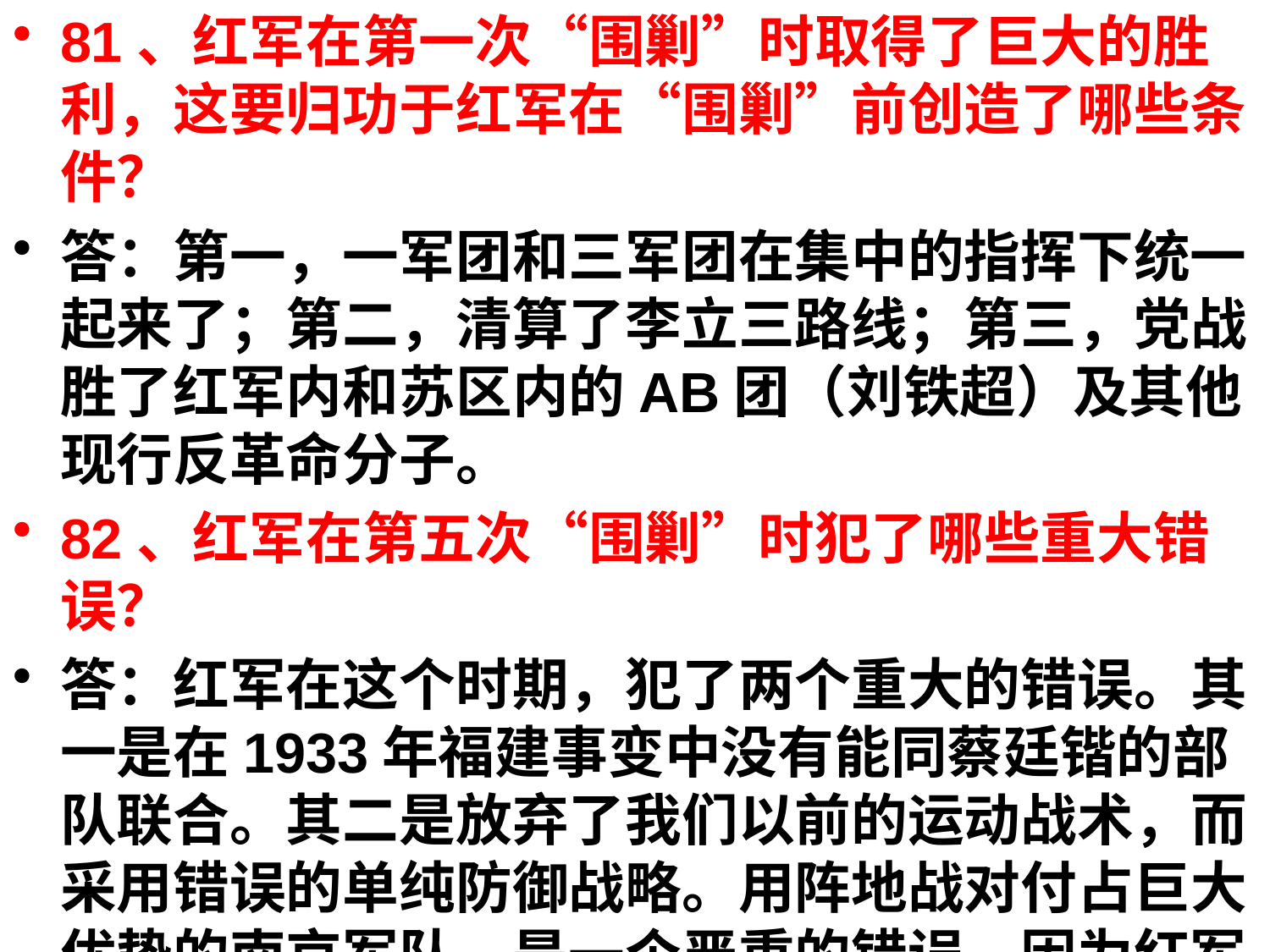

81、红军在第一次“围剿”时取得了巨大的胜利，这要归功于红军在“围剿”前创造了哪些条件？
答：第一，一军团和三军团在集中的指挥下统一起来了；第二，清算了李立三路线；第三，党战胜了红军内和苏区内的AB团（刘铁超）及其他现行反革命分子。
82、红军在第五次“围剿”时犯了哪些重大错误？
答：红军在这个时期，犯了两个重大的错误。其一是在1933年福建事变中没有能同蔡廷锴的部队联合。其二是放弃了我们以前的运动战术，而采用错误的单纯防御战略。用阵地战对付占巨大优势的南京军队，是一个严重的错误，因为红军无论在技术上或者在精神上都不适合于阵地战。

#